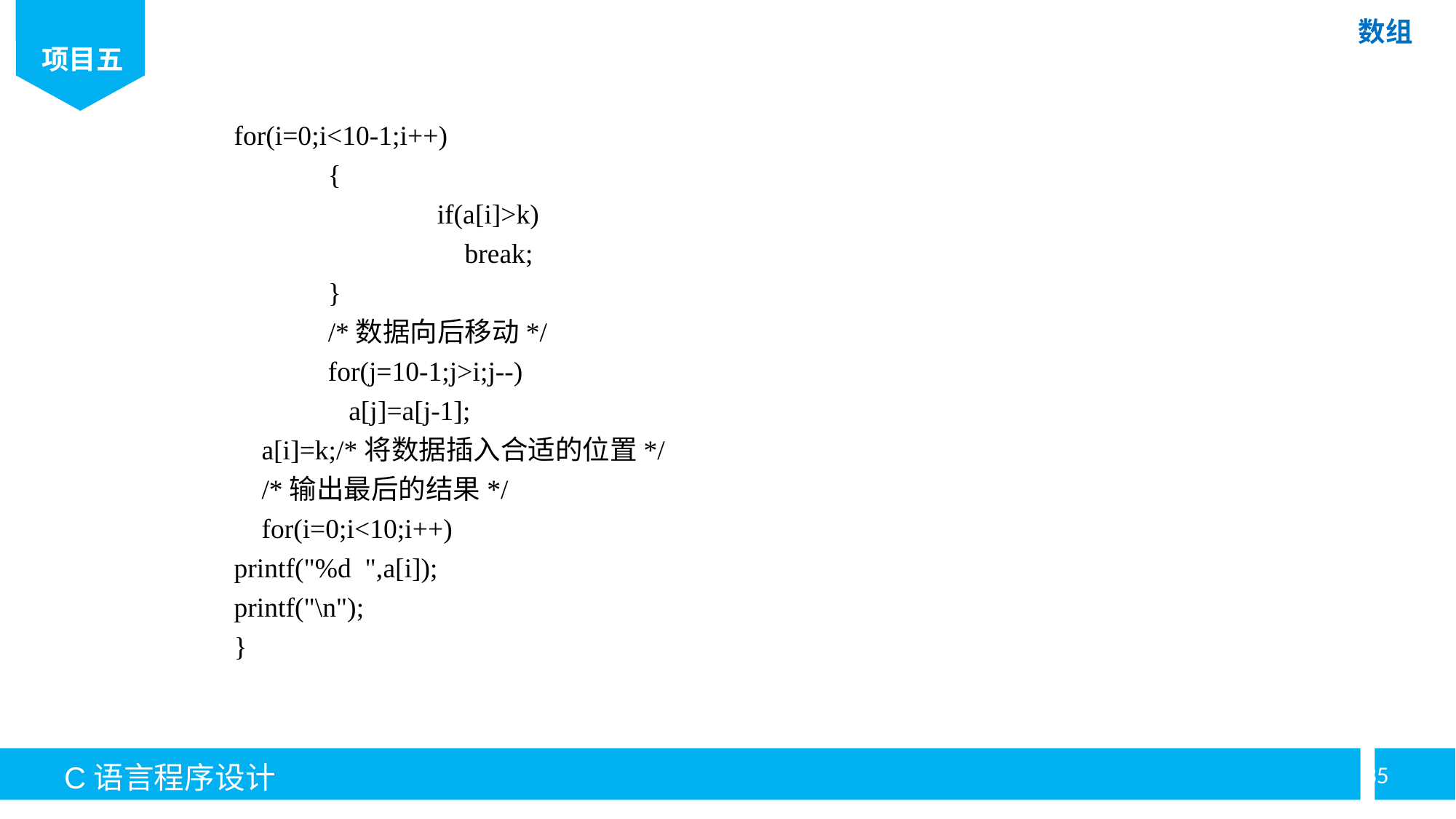

for(i=0;i<10-1;i++)
	{
		if(a[i]>k)
		    break;
	}
	/*数据向后移动*/
	for(j=10-1;j>i;j--)
	   a[j]=a[j-1];
    a[i]=k;/*将数据插入合适的位置*/
    /*输出最后的结果*/
    for(i=0;i<10;i++)
printf("%d  ",a[i]);
printf("\n");
}